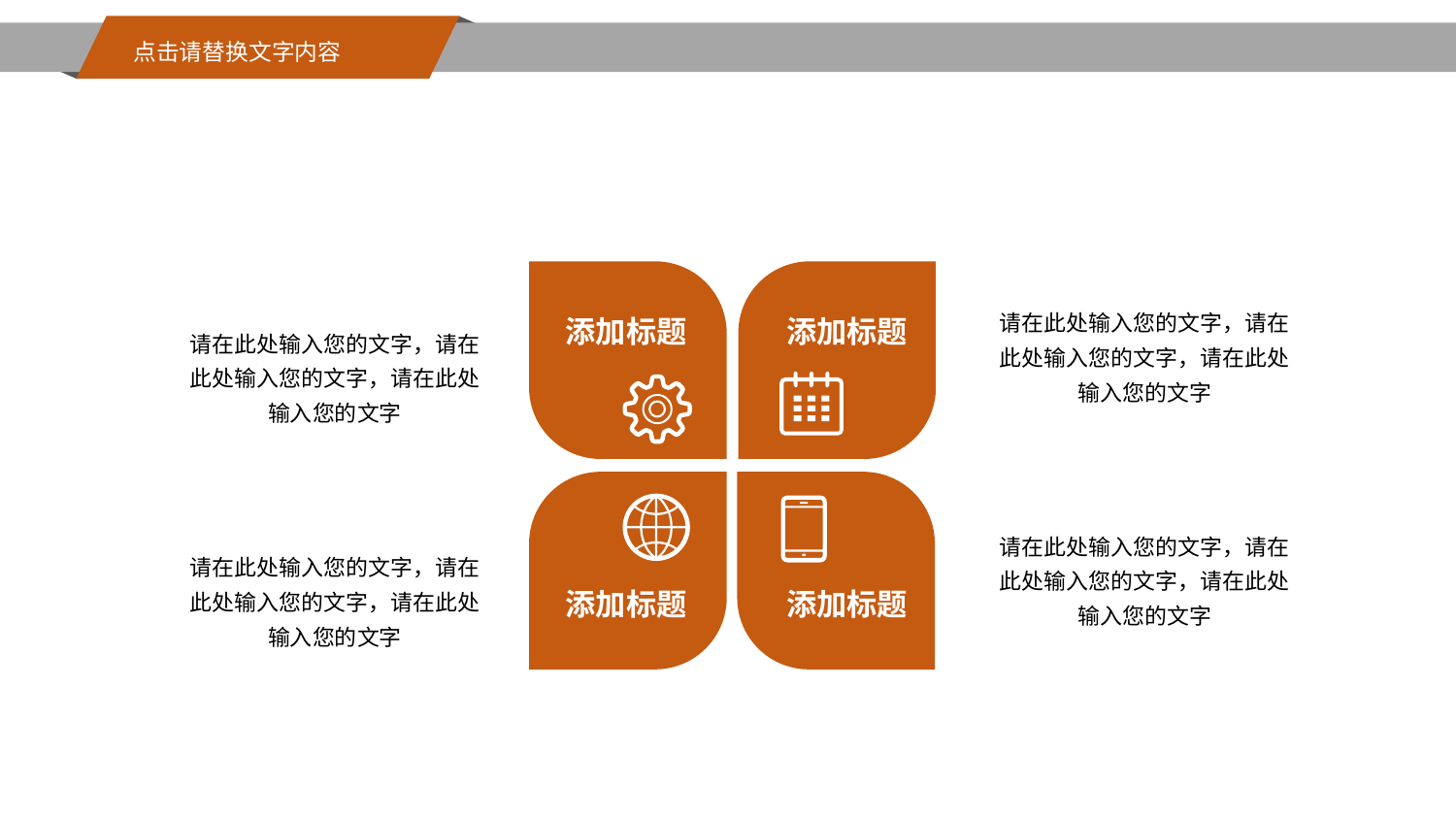

点击请替换文字内容

添加标题

添加标题

请在此处输入您的文字，请在此处输入您的文字，请在此处输入您的文字
请在此处输入您的文字，请在此处输入您的文字，请在此处输入您的文字

添加标题

添加标题
请在此处输入您的文字，请在此处输入您的文字，请在此处输入您的文字
请在此处输入您的文字，请在此处输入您的文字，请在此处输入您的文字